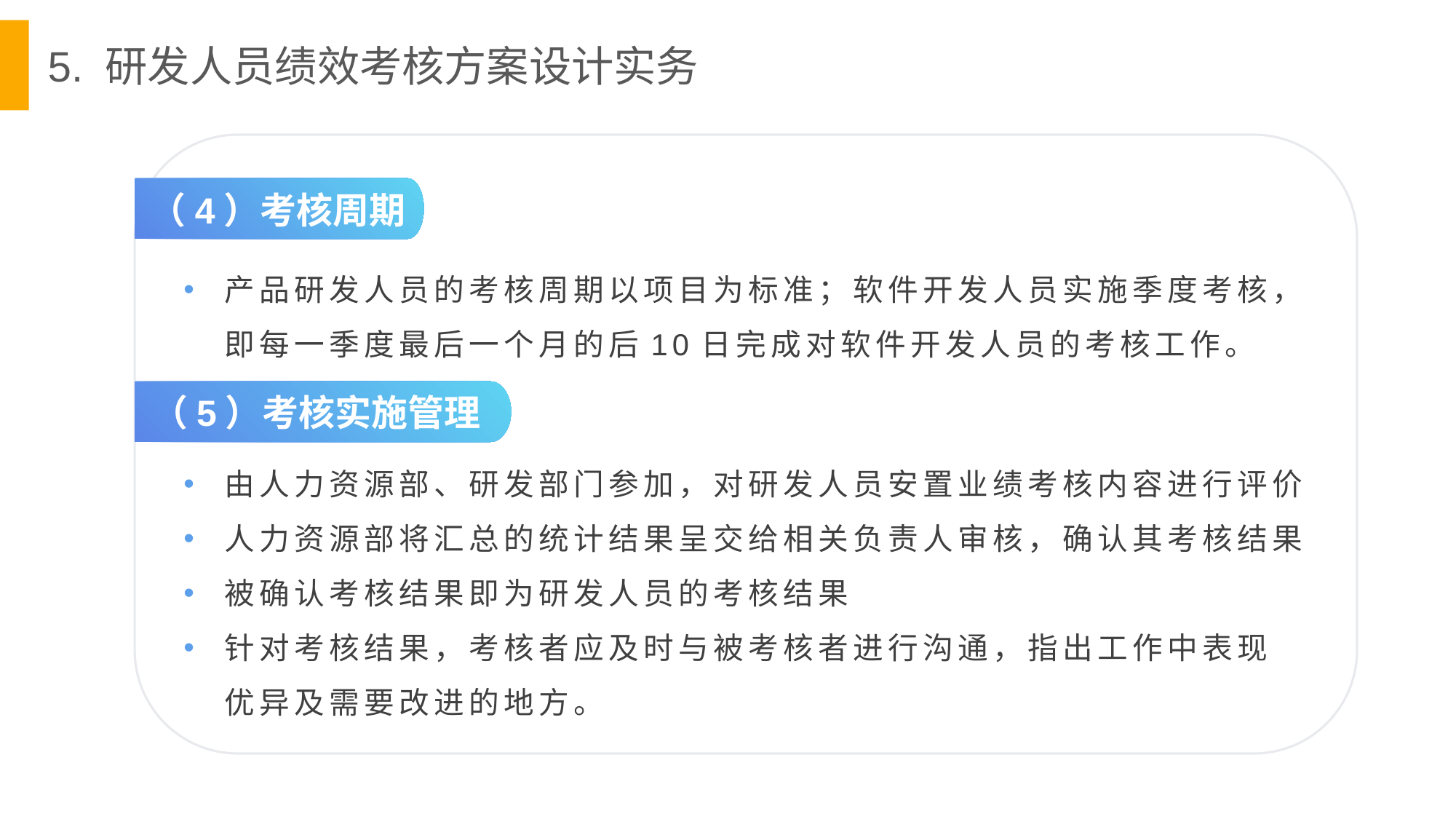

5. 研发人员绩效考核方案设计实务

（4）考核周期

产品研发人员的考核周期以项目为标准；软件开发人员实施季度考核，即每一季度最后一个月的后10日完成对软件开发人员的考核工作。
（5）考核实施管理

由人力资源部、研发部门参加，对研发人员安置业绩考核内容进行评价
人力资源部将汇总的统计结果呈交给相关负责人审核，确认其考核结果
被确认考核结果即为研发人员的考核结果
针对考核结果，考核者应及时与被考核者进行沟通，指出工作中表现优异及需要改进的地方。